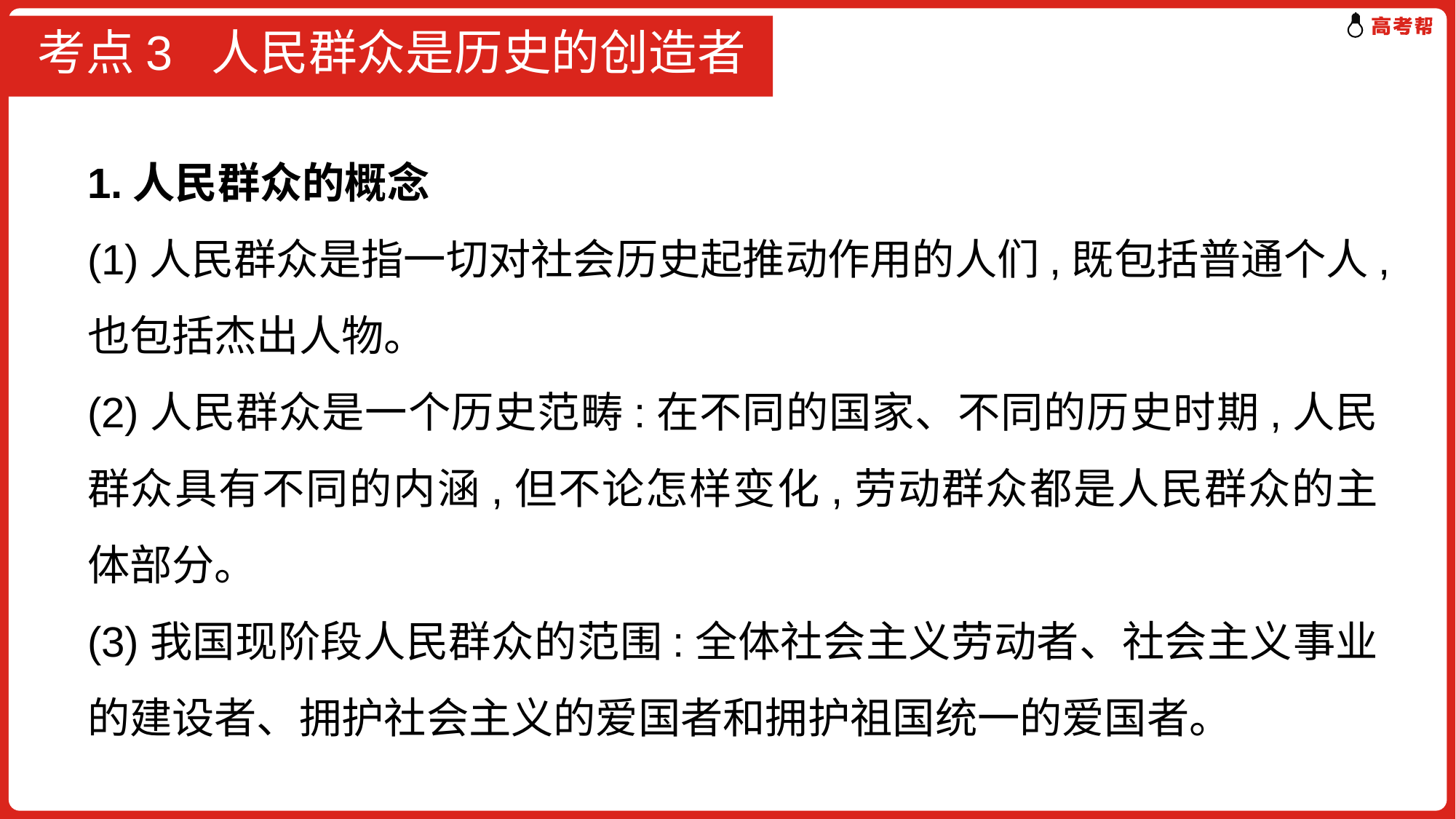

# 考点3  人民群众是历史的创造者
1.人民群众的概念
(1)人民群众是指一切对社会历史起推动作用的人们,既包括普通个人,也包括杰出人物。
(2)人民群众是一个历史范畴:在不同的国家、不同的历史时期,人民群众具有不同的内涵,但不论怎样变化,劳动群众都是人民群众的主体部分。
(3)我国现阶段人民群众的范围:全体社会主义劳动者、社会主义事业的建设者、拥护社会主义的爱国者和拥护祖国统一的爱国者。